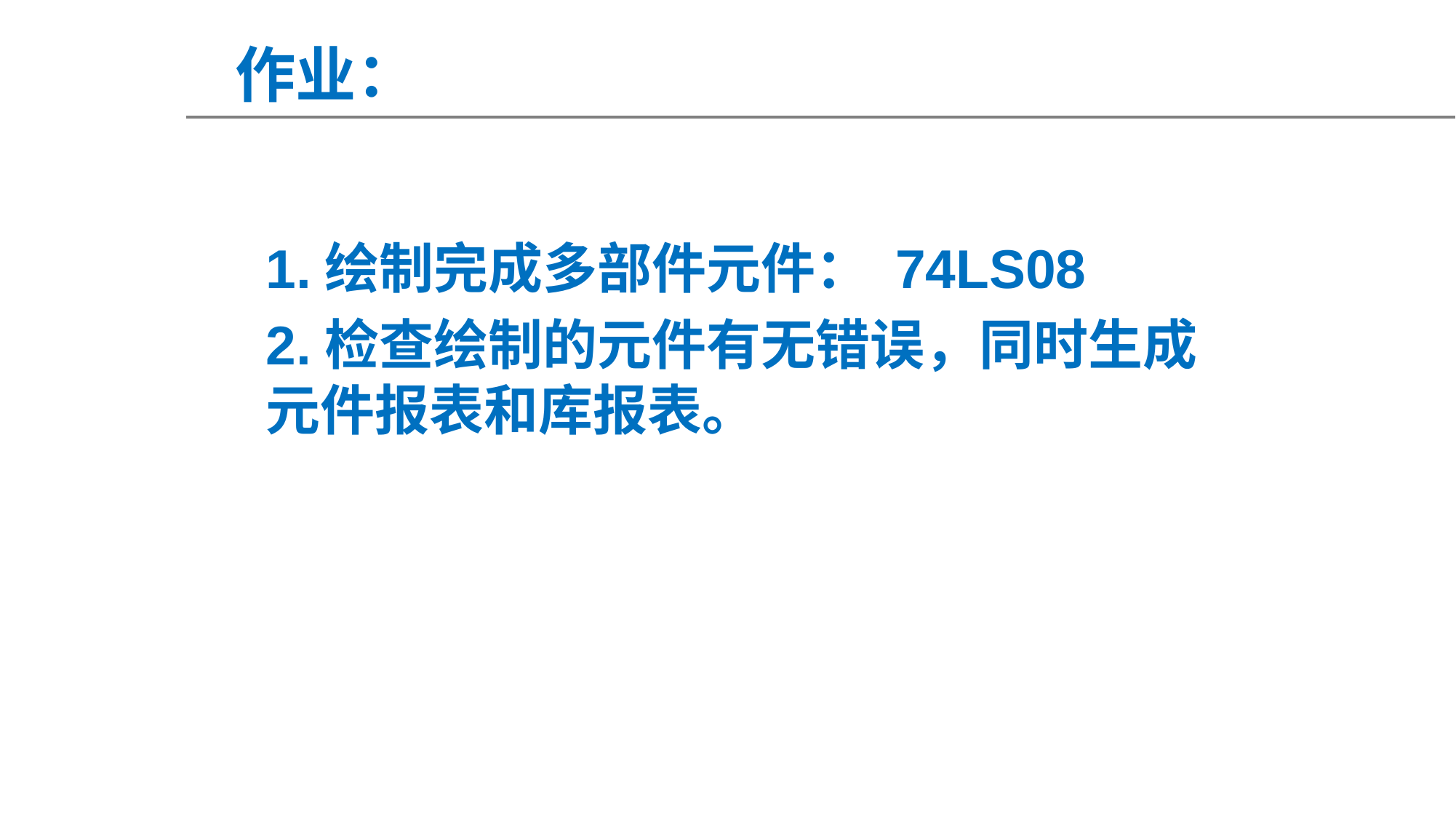

作业：
1.绘制完成多部件元件： 74LS08
2.检查绘制的元件有无错误，同时生成元件报表和库报表。